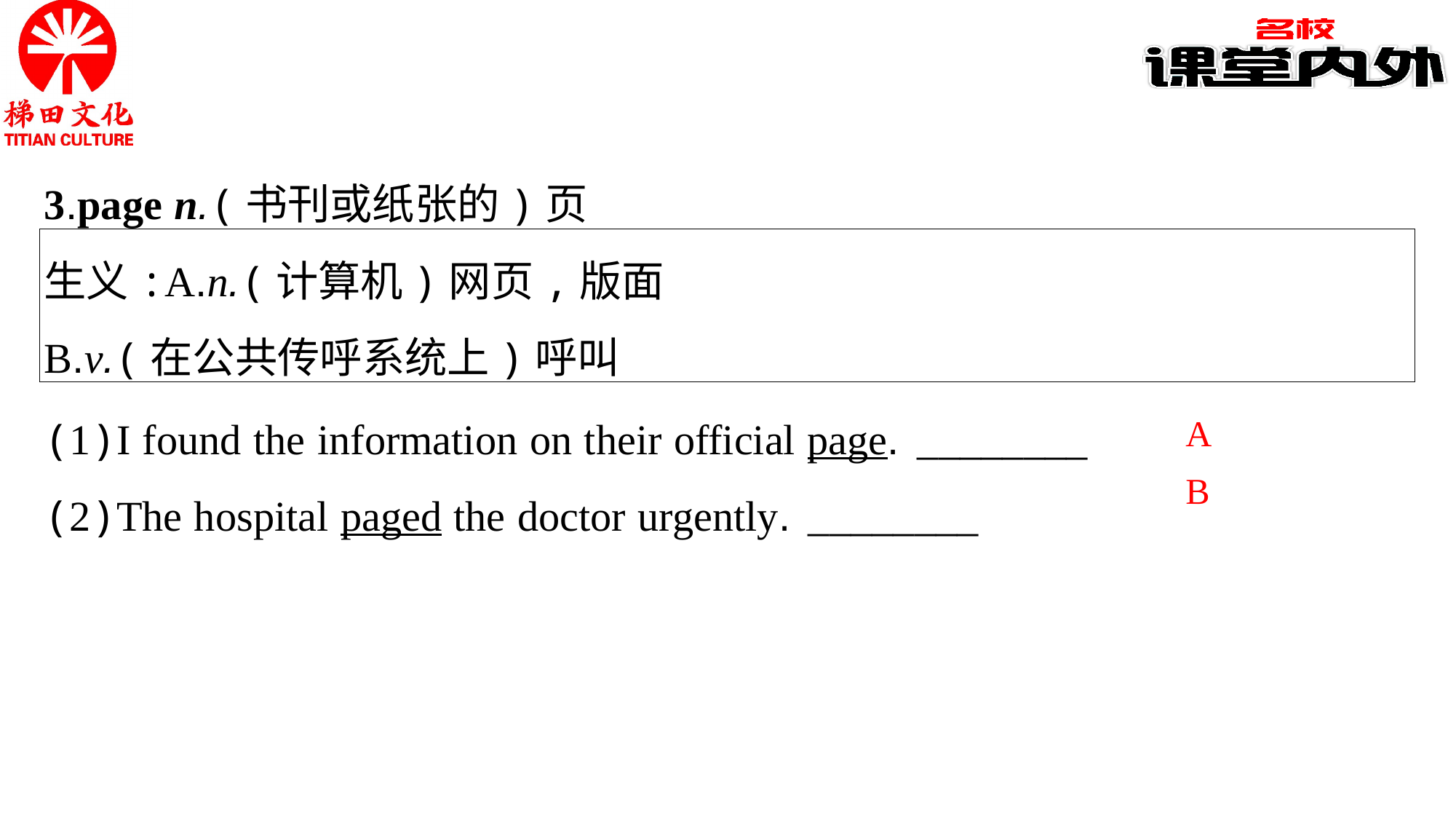

3.page n.(书刊或纸张的)页
生义:A.n.(计算机)网页,版面
B.v.(在公共传呼系统上)呼叫
(1)I found the information on their official page.	________
(2)The hospital paged the doctor urgently.	________
A
B